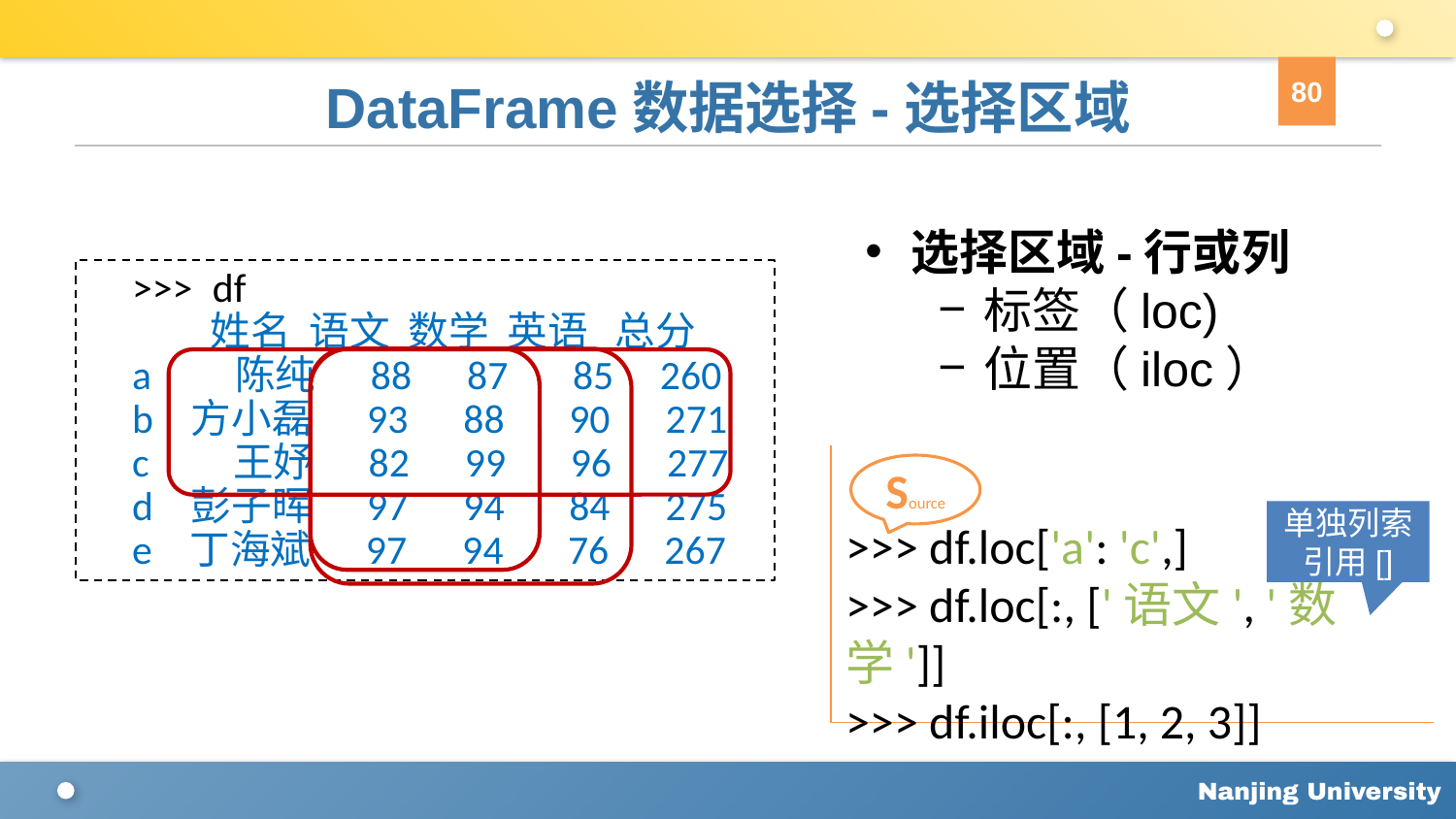

80
# DataFrame数据选择-选择区域
选择区域-行或列
标签（loc)
位置（iloc）
>>> df
  姓名  语文  数学  英语   总分
a        陈纯     88      87       85     260
b   方小磊     93      88       90      271
c        王妤     82      99       96      277
d   彭子晖     97      94       84      275
e   丁海斌     97      94       76      267

>>> df.loc['a': 'c',]
>>> df.loc[:, ['语文', '数学']]
>>> df.iloc[:, [1, 2, 3]]

Source
单独列索引用[]